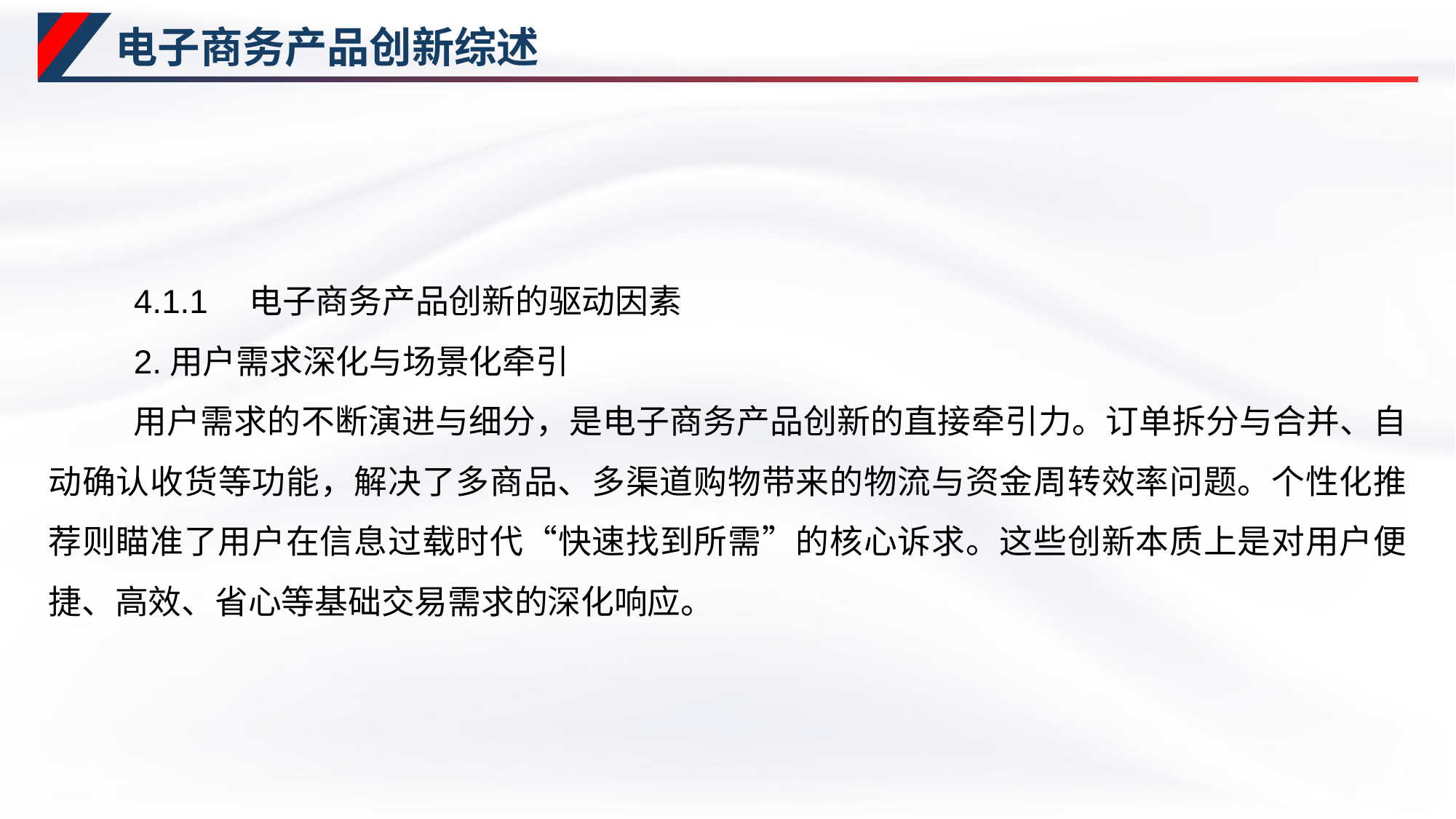

# 电子商务产品创新综述
4.1.1　电子商务产品创新的驱动因素
2.用户需求深化与场景化牵引
用户需求的不断演进与细分，是电子商务产品创新的直接牵引力。订单拆分与合并、自动确认收货等功能，解决了多商品、多渠道购物带来的物流与资金周转效率问题。个性化推荐则瞄准了用户在信息过载时代“快速找到所需”的核心诉求。这些创新本质上是对用户便捷、高效、省心等基础交易需求的深化响应。